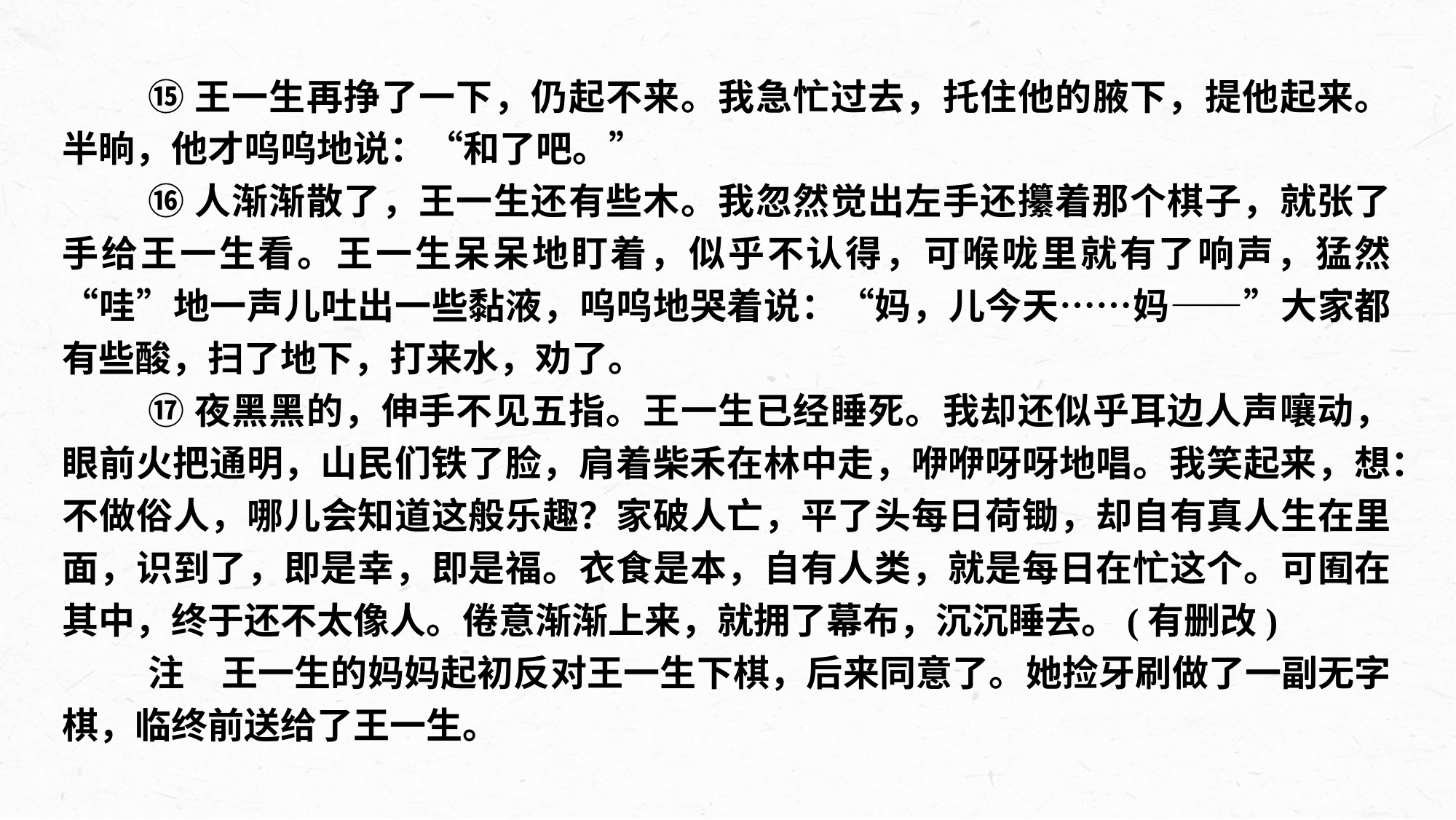

⑮王一生再挣了一下，仍起不来。我急忙过去，托住他的腋下，提他起来。半晌，他才呜呜地说：“和了吧。”
⑯人渐渐散了，王一生还有些木。我忽然觉出左手还攥着那个棋子，就张了手给王一生看。王一生呆呆地盯着，似乎不认得，可喉咙里就有了响声，猛然“哇”地一声儿吐出一些黏液，呜呜地哭着说：“妈，儿今天……妈——”大家都有些酸，扫了地下，打来水，劝了。
⑰夜黑黑的，伸手不见五指。王一生已经睡死。我却还似乎耳边人声嚷动，眼前火把通明，山民们铁了脸，肩着柴禾在林中走，咿咿呀呀地唱。我笑起来，想：不做俗人，哪儿会知道这般乐趣？家破人亡，平了头每日荷锄，却自有真人生在里面，识到了，即是幸，即是福。衣食是本，自有人类，就是每日在忙这个。可囿在其中，终于还不太像人。倦意渐渐上来，就拥了幕布，沉沉睡去。(有删改)
注　王一生的妈妈起初反对王一生下棋，后来同意了。她捡牙刷做了一副无字棋，临终前送给了王一生。